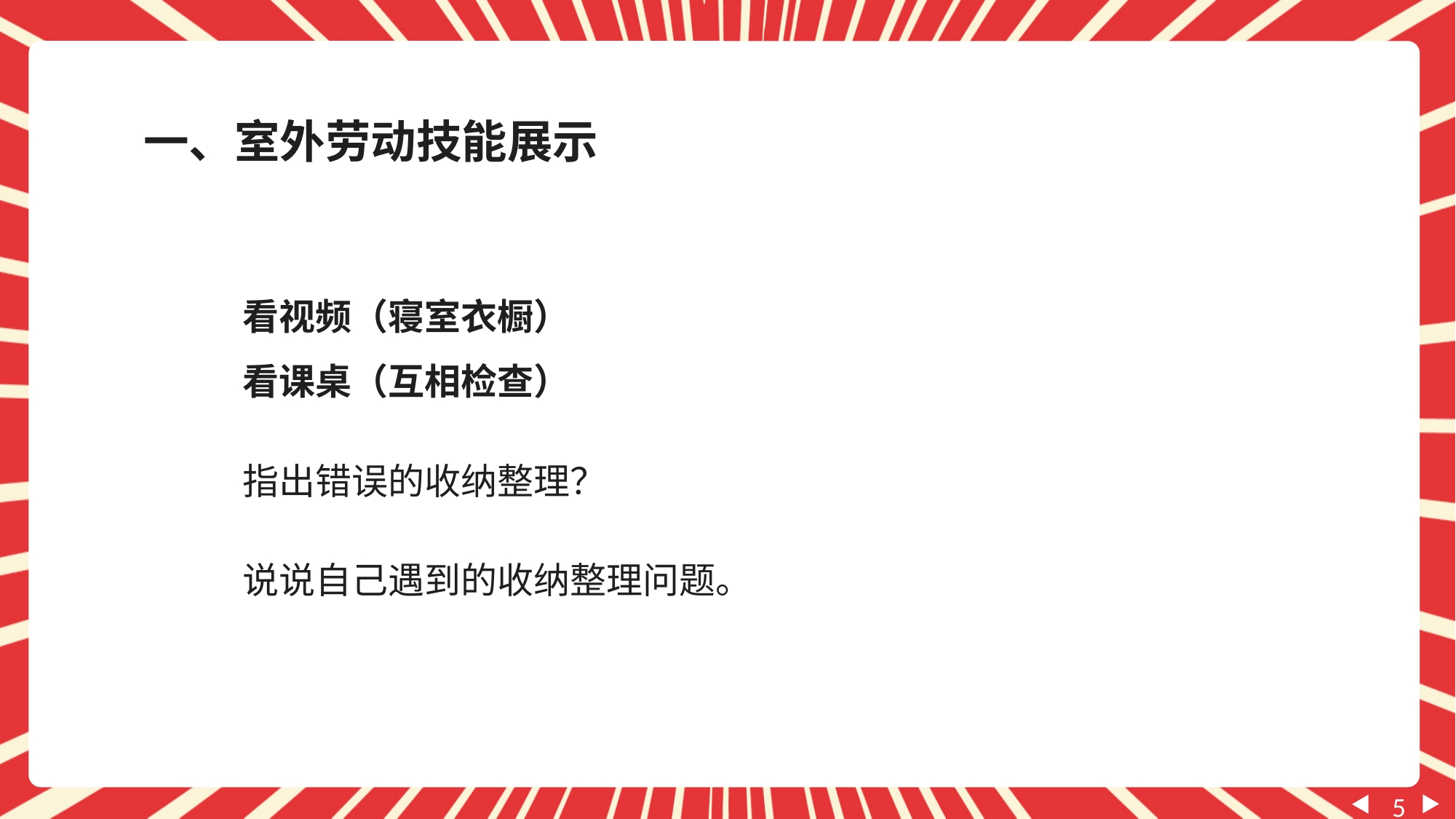

一、室外劳动技能展示

看视频（寝室衣橱）
看课桌（互相检查）
指出错误的收纳整理？
说说自己遇到的收纳整理问题。